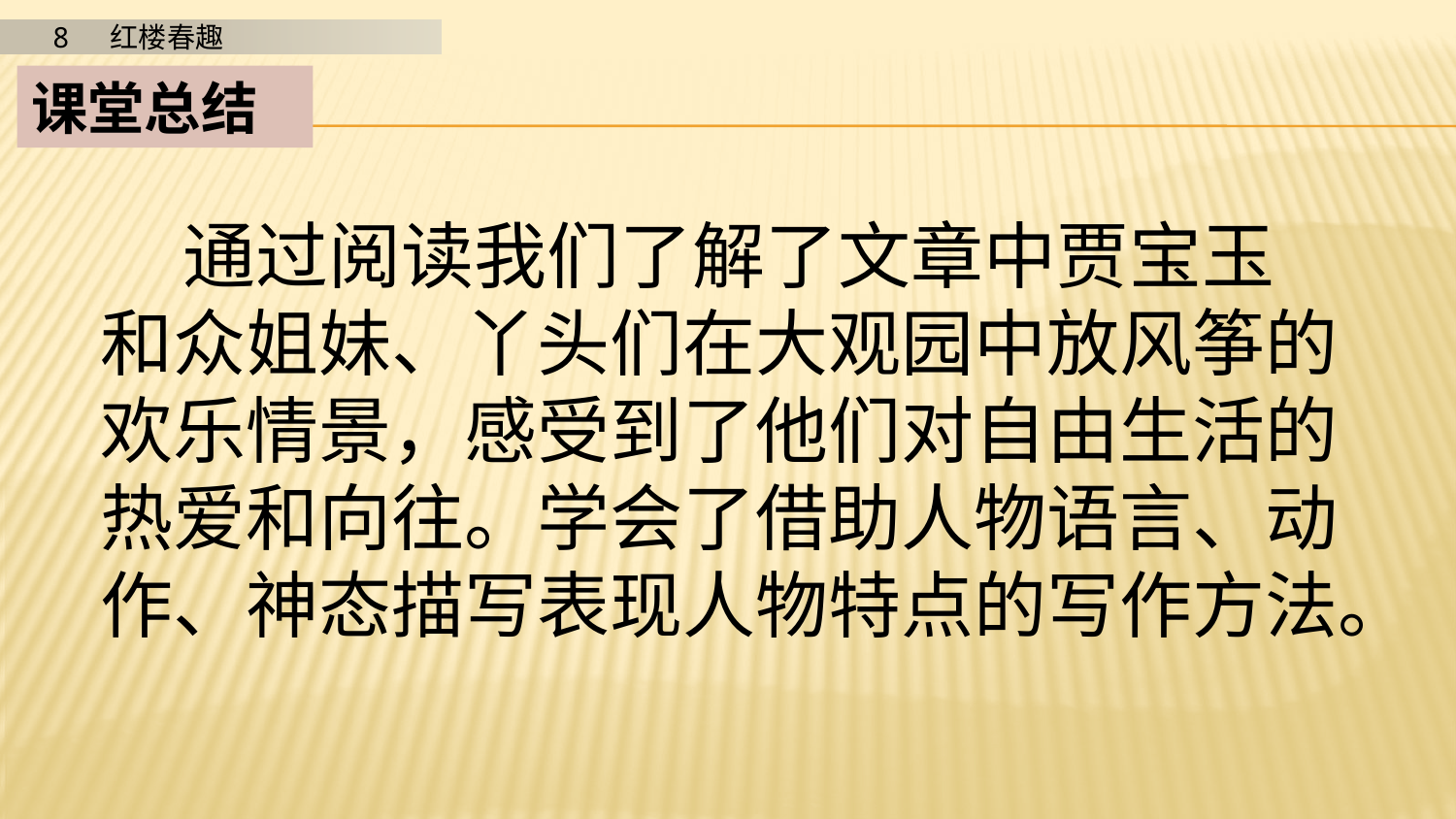

课堂总结
    通过阅读我们了解了文章中贾宝玉和众姐妹、丫头们在大观园中放风筝的欢乐情景，感受到了他们对自由生活的热爱和向往。学会了借助人物语言、动作、神态描写表现人物特点的写作方法。